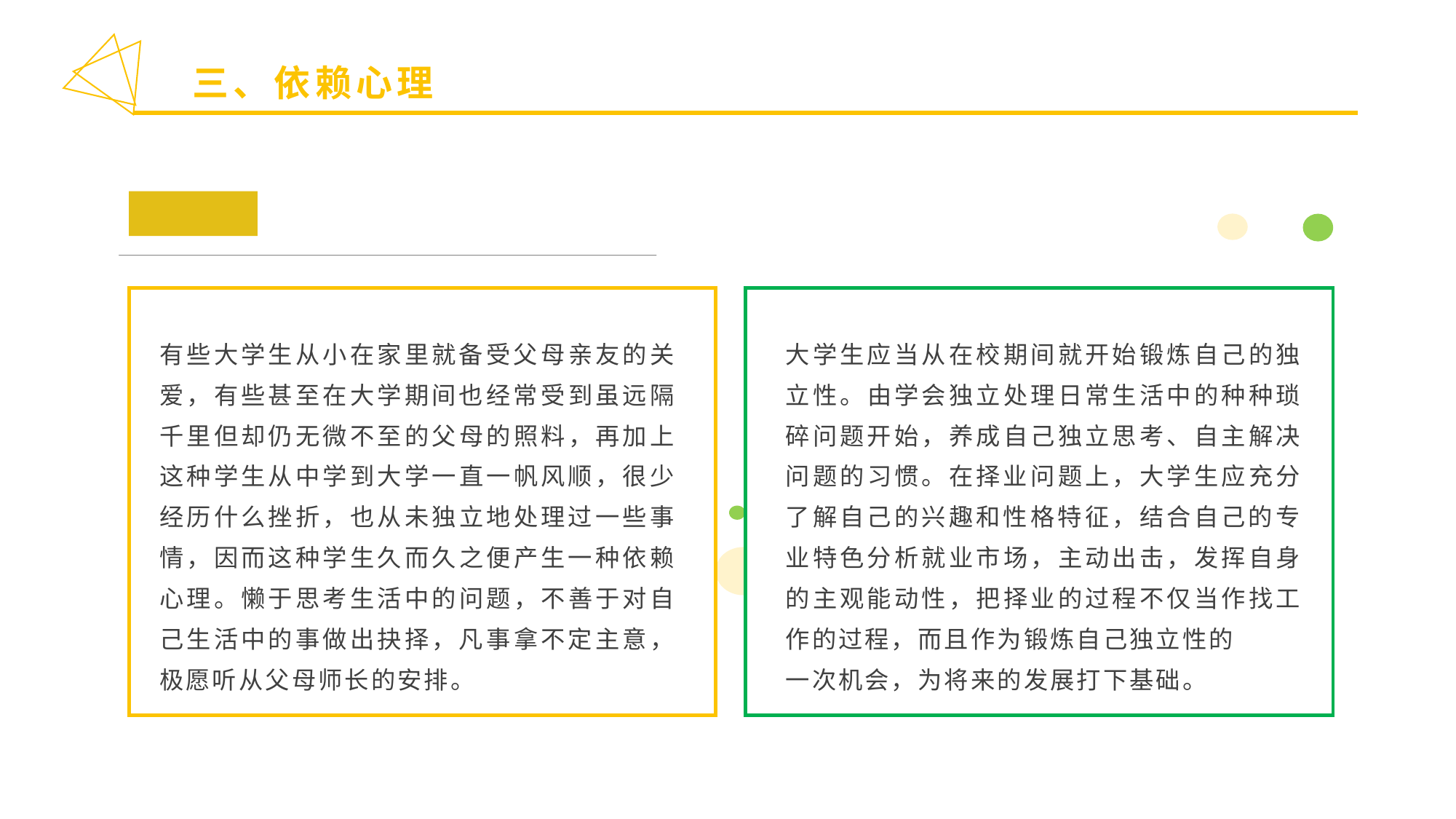

三、依赖心理

有些大学生从小在家里就备受父母亲友的关爱，有些甚至在大学期间也经常受到虽远隔千里但却仍无微不至的父母的照料，再加上这种学生从中学到大学一直一帆风顺，很少经历什么挫折，也从未独立地处理过一些事情，因而这种学生久而久之便产生一种依赖心理。懒于思考生活中的问题，不善于对自己生活中的事做出抉择，凡事拿不定主意，极愿听从父母师长的安排。
大学生应当从在校期间就开始锻炼自己的独立性。由学会独立处理日常生活中的种种琐碎问题开始，养成自己独立思考、自主解决问题的习惯。在择业问题上，大学生应充分了解自己的兴趣和性格特征，结合自己的专业特色分析就业市场，主动出击，发挥自身的主观能动性，把择业的过程不仅当作找工作的过程，而且作为锻炼自己独立性的
一次机会，为将来的发展打下基础。